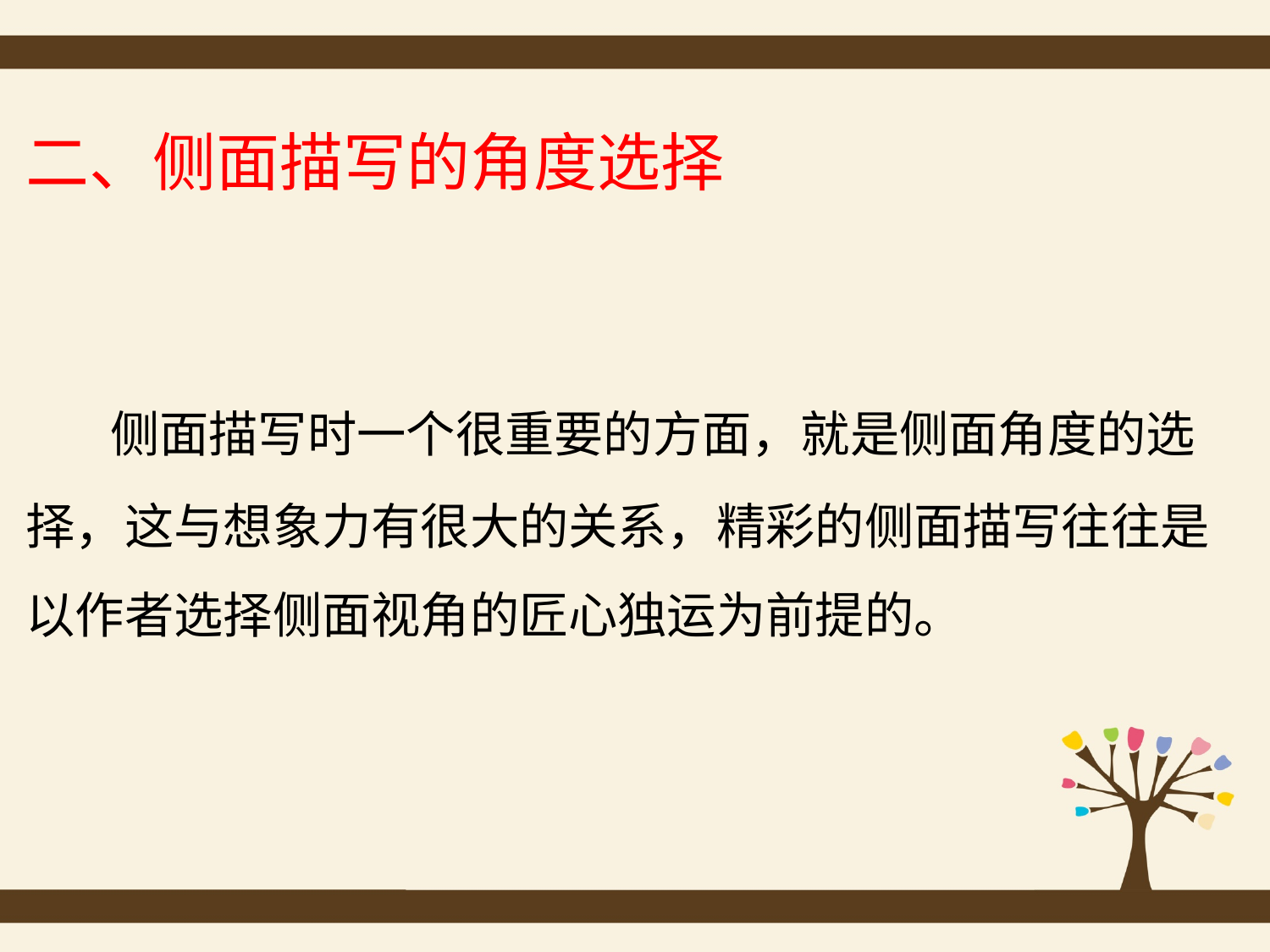

二、侧面描写的角度选择

      侧面描写时一个很重要的方面，就是侧面角度的选择，这与想象力有很大的关系，精彩的侧面描写往往是以作者选择侧面视角的匠心独运为前提的。